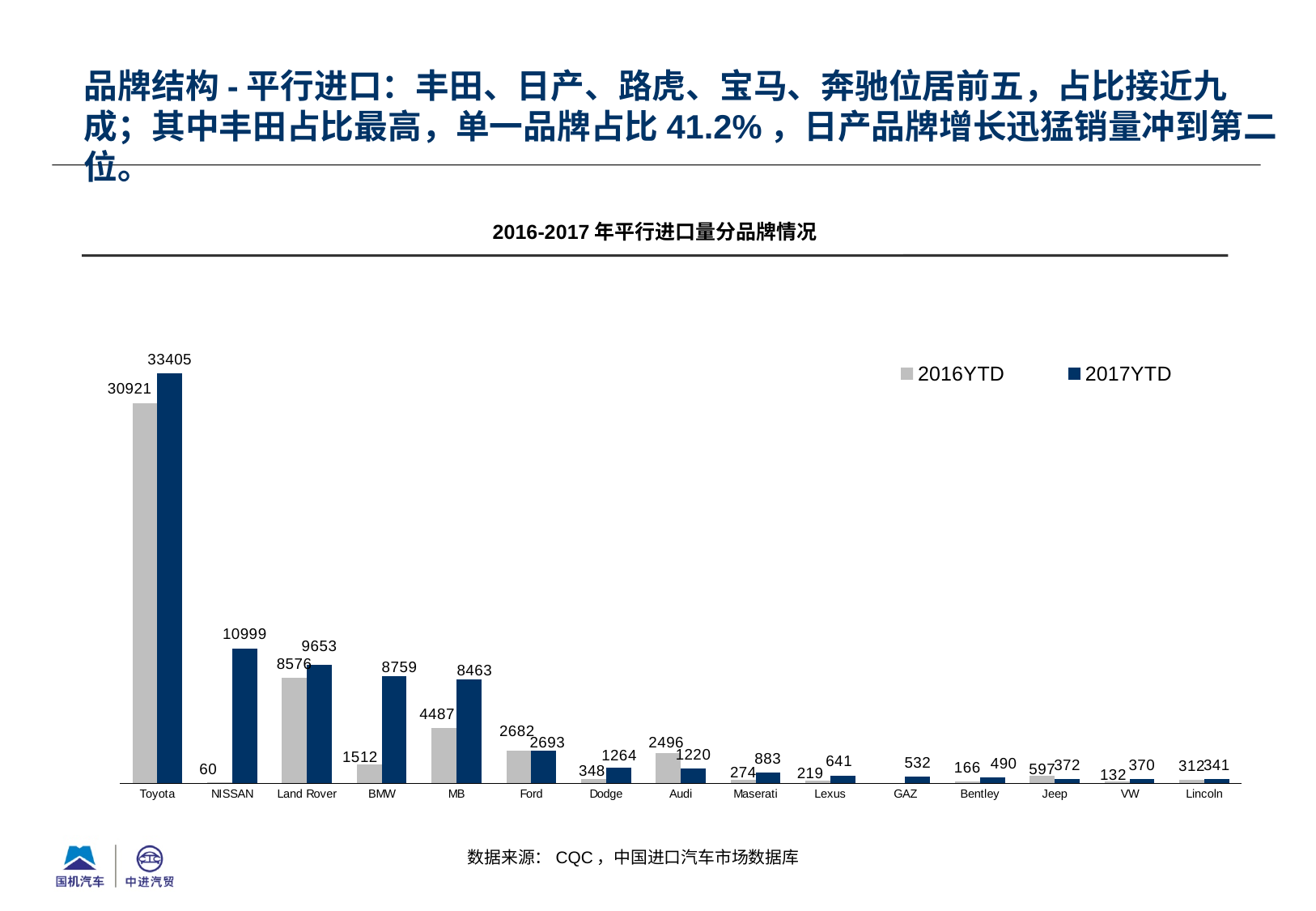

品牌结构-平行进口：丰田、日产、路虎、宝马、奔驰位居前五，占比接近九成；其中丰田占比最高，单一品牌占比41.2%，日产品牌增长迅猛销量冲到第二位。
2016-2017年平行进口量分品牌情况

### Chart

| Category | 2016YTD | 2017YTD |
|---|---|---|
| Toyota | 30921.0 | 33405.0 |
| NISSAN | 60.0 | 10999.0 |
| Land Rover | 8576.0 | 9653.0 |
| BMW | 1512.0 | 8759.0 |
| MB | 4487.0 | 8463.0 |
| Ford | 2682.0 | 2693.0 |
| Dodge | 348.0 | 1264.0 |
| Audi | 2496.0 | 1220.0 |
| Maserati | 274.0 | 883.0 |
| Lexus | 219.0 | 641.0 |
| GAZ | None | 532.0 |
| Bentley | 166.0 | 490.0 |
| Jeep | 597.0 | 372.0 |
| VW | 132.0 | 370.0 |
| Lincoln | 312.0 | 341.0 |
数据来源：CQC，中国进口汽车市场数据库